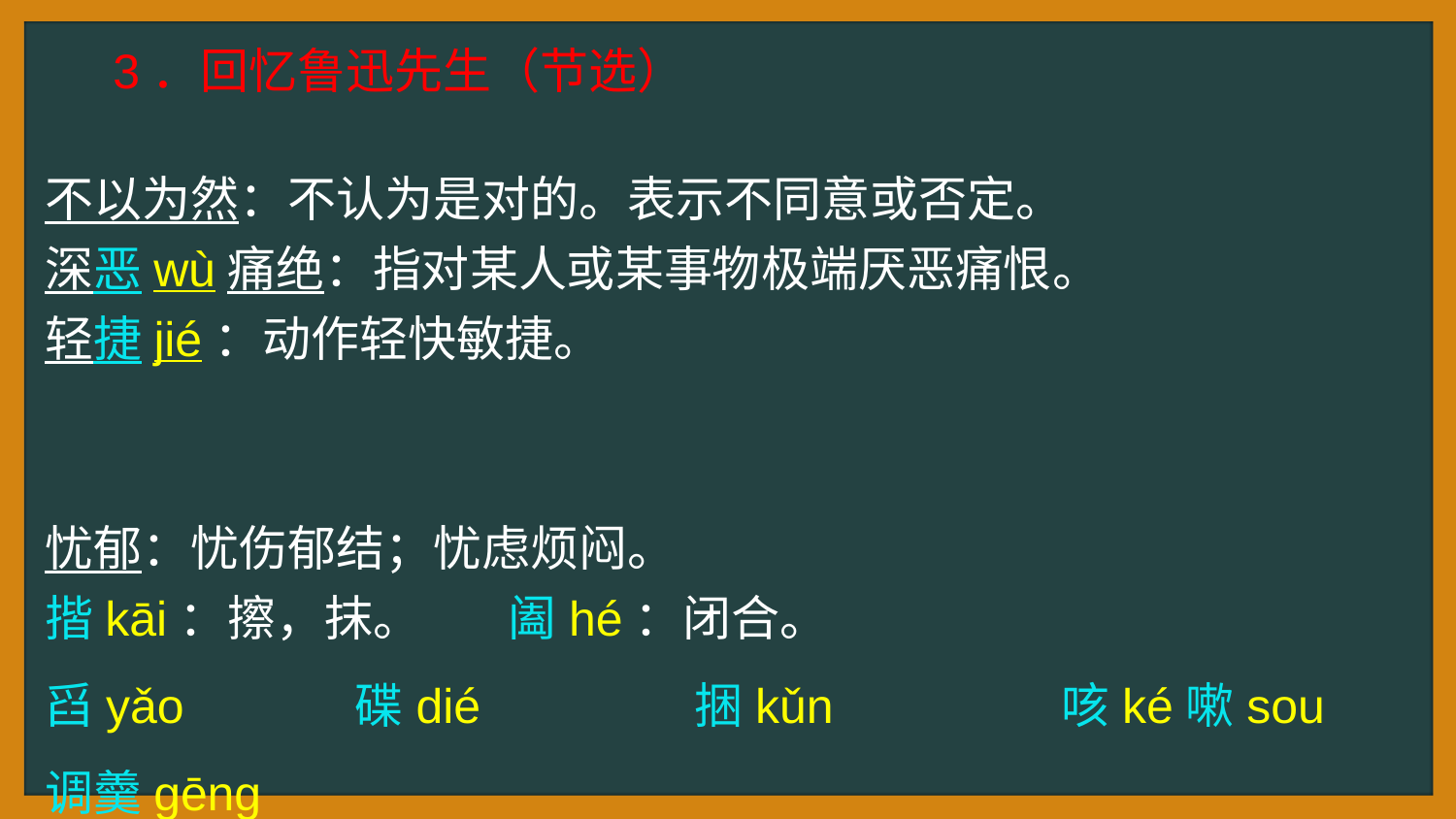

3．回忆鲁迅先生（节选）

不以为然：不认为是对的。表示不同意或否定。
深恶wù痛绝：指对某人或某事物极端厌恶痛恨。
轻捷jié：动作轻快敏捷。
忧郁：忧伤郁结；忧虑烦闷。
揩kāi：擦，抹。        阖hé：闭合。
舀yǎo           碟dié              捆kǔn               咳ké嗽sou       调羹ɡēnɡ
绞jiǎo肉       薪xīn金         校jiào对        草率shuài        洗澡
悠yōu然         吩fēn咐fù        mǒ杀         疙ɡē瘩da